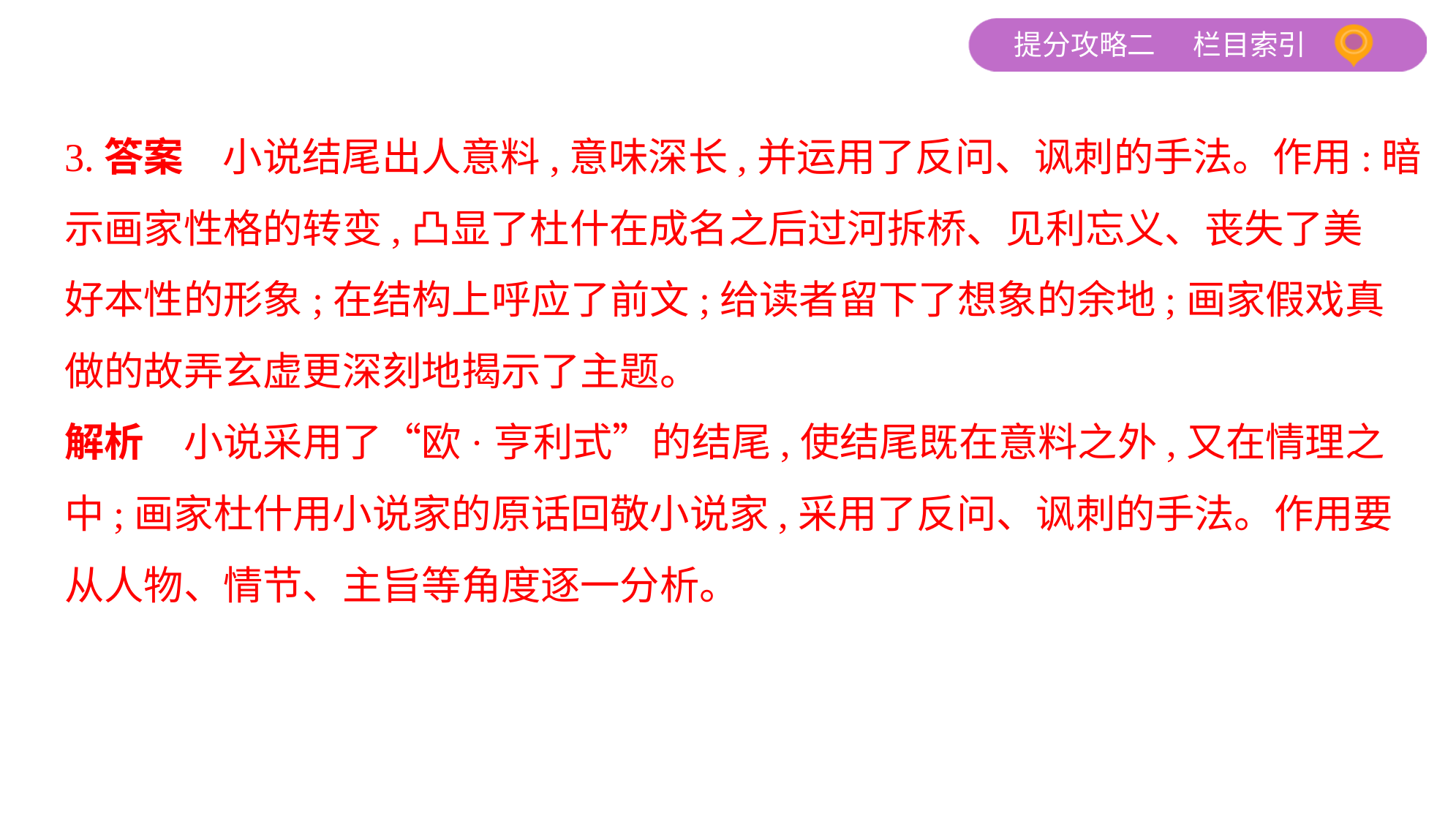

3.答案　小说结尾出人意料,意味深长,并运用了反问、讽刺的手法。作用:暗
示画家性格的转变,凸显了杜什在成名之后过河拆桥、见利忘义、丧失了美
好本性的形象;在结构上呼应了前文;给读者留下了想象的余地;画家假戏真
做的故弄玄虚更深刻地揭示了主题。
解析　小说采用了“欧·亨利式”的结尾,使结尾既在意料之外,又在情理之
中;画家杜什用小说家的原话回敬小说家,采用了反问、讽刺的手法。作用要
从人物、情节、主旨等角度逐一分析。